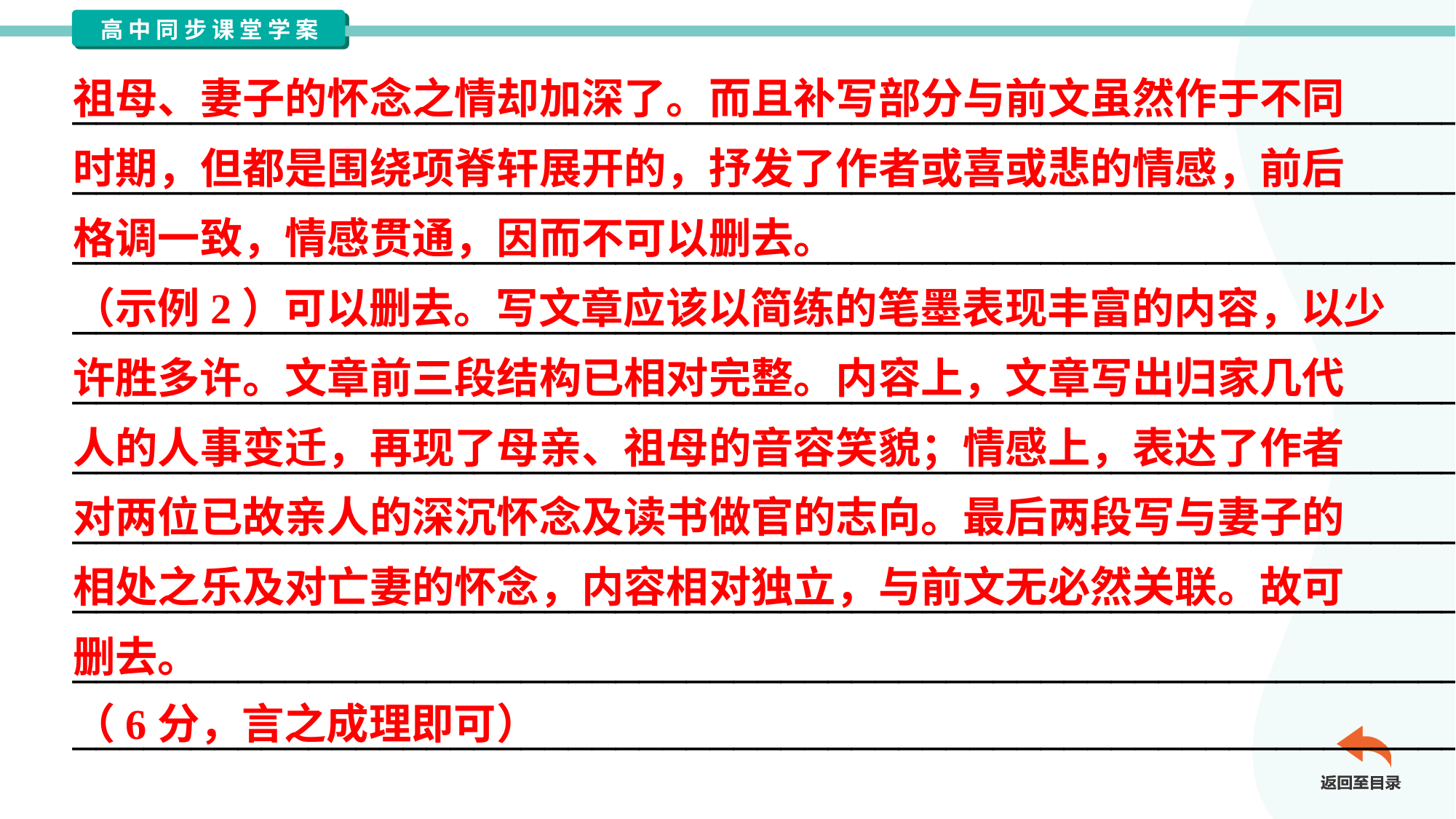

祖母、妻子的怀念之情却加深了。而且补写部分与前文虽然作于不同
时期，但都是围绕项脊轩展开的，抒发了作者或喜或悲的情感，前后
格调一致，情感贯通，因而不可以删去。
（示例2）可以删去。写文章应该以简练的笔墨表现丰富的内容，以少
许胜多许。文章前三段结构已相对完整。内容上，文章写出归家几代
人的人事变迁，再现了母亲、祖母的音容笑貌；情感上，表达了作者
对两位已故亲人的深沉怀念及读书做官的志向。最后两段写与妻子的
相处之乐及对亡妻的怀念，内容相对独立，与前文无必然关联。故可
删去。
（6分，言之成理即可）
_____________________________________________________________
_____________________________________________________________
_____________________________________________________________
_____________________________________________________________
_____________________________________________________________
_____________________________________________________________
_____________________________________________________________
_____________________________________________________________
_____________________________________________________________
_____________________________________________________________